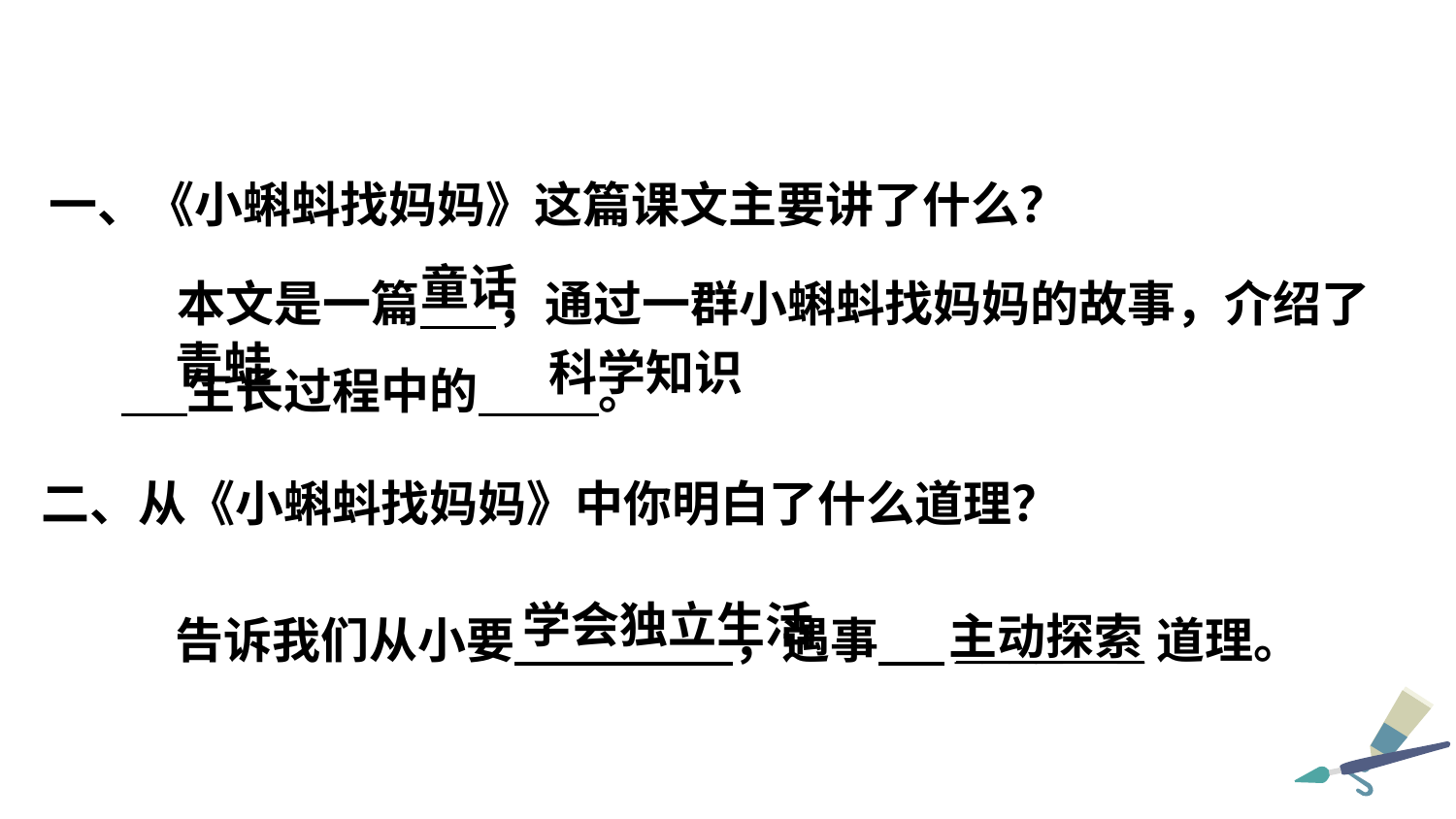

一、《小蝌蚪找妈妈》这篇课文主要讲了什么？
    本文是一篇       ，通过一群小蝌蚪找妈妈的故事，介绍了       生长过程中的           。
童话
青蛙
科学知识
二、从《小蝌蚪找妈妈》中你明白了什么道理？
 学会独立生活
主动探索
告诉我们从小要                    ，遇事      ____    _道理。